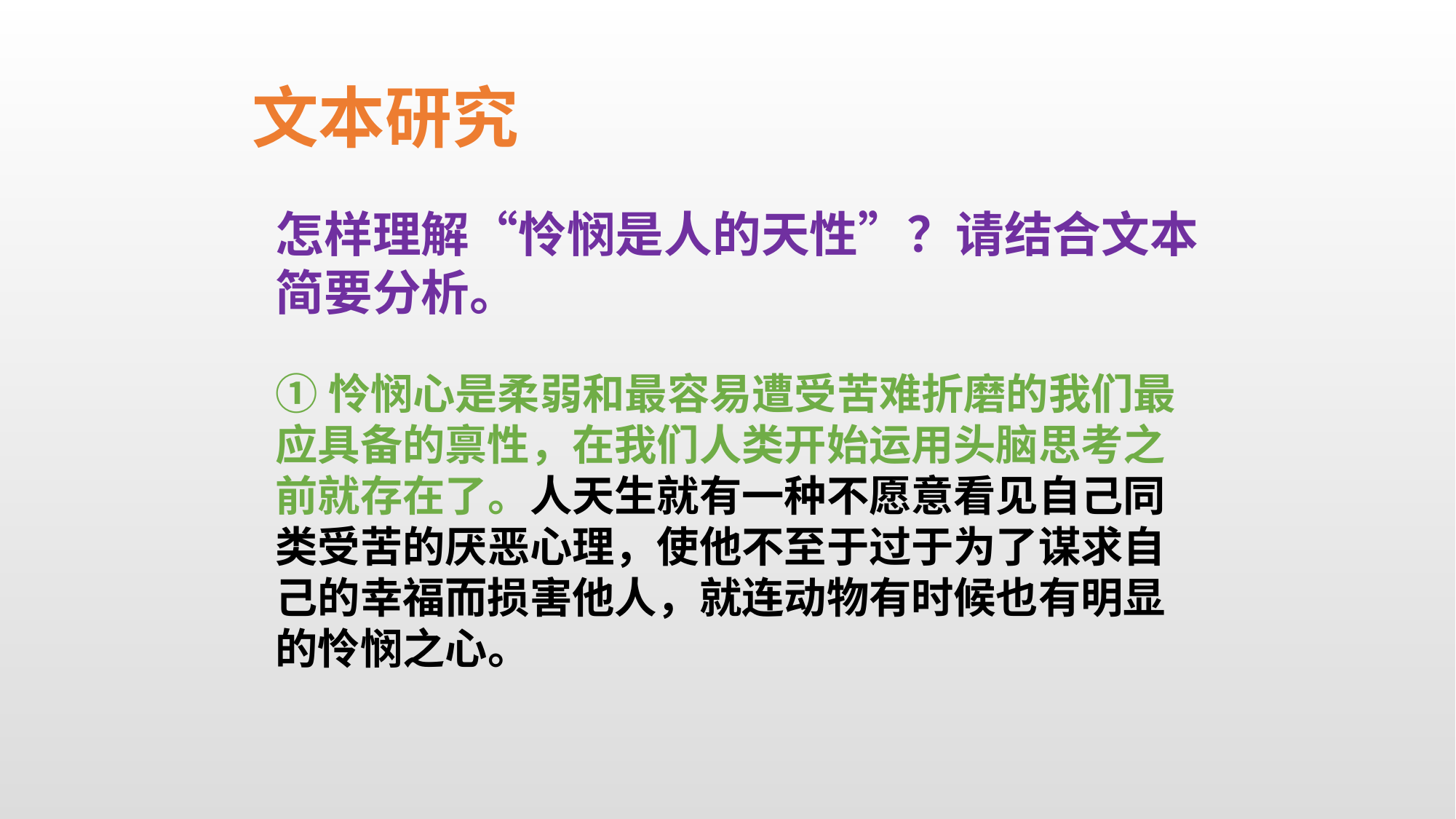

文本研究
怎样理解“怜悯是人的天性”？请结合文本简要分析。
①怜悯心是柔弱和最容易遭受苦难折磨的我们最应具备的禀性，在我们人类开始运用头脑思考之前就存在了。人天生就有一种不愿意看见自己同类受苦的厌恶心理，使他不至于过于为了谋求自己的幸福而损害他人，就连动物有时候也有明显的怜悯之心。